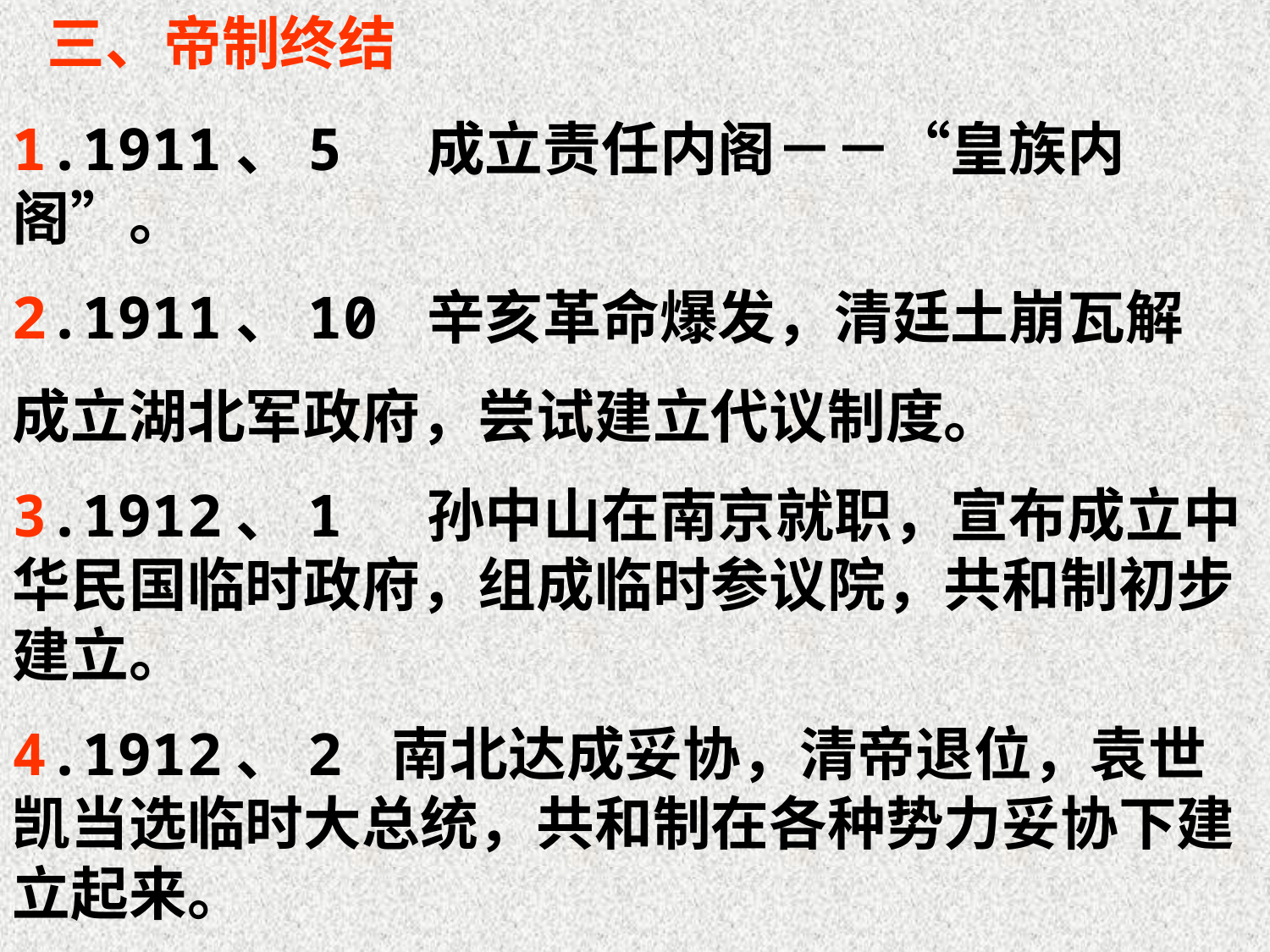

三、帝制终结
1.1911、5  成立责任内阁－－“皇族内阁”。
2.1911、10 辛亥革命爆发，清廷土崩瓦解
成立湖北军政府，尝试建立代议制度。
3.1912、1  孙中山在南京就职，宣布成立中华民国临时政府，组成临时参议院，共和制初步建立。
4.1912、2 南北达成妥协，清帝退位，袁世凯当选临时大总统，共和制在各种势力妥协下建立起来。